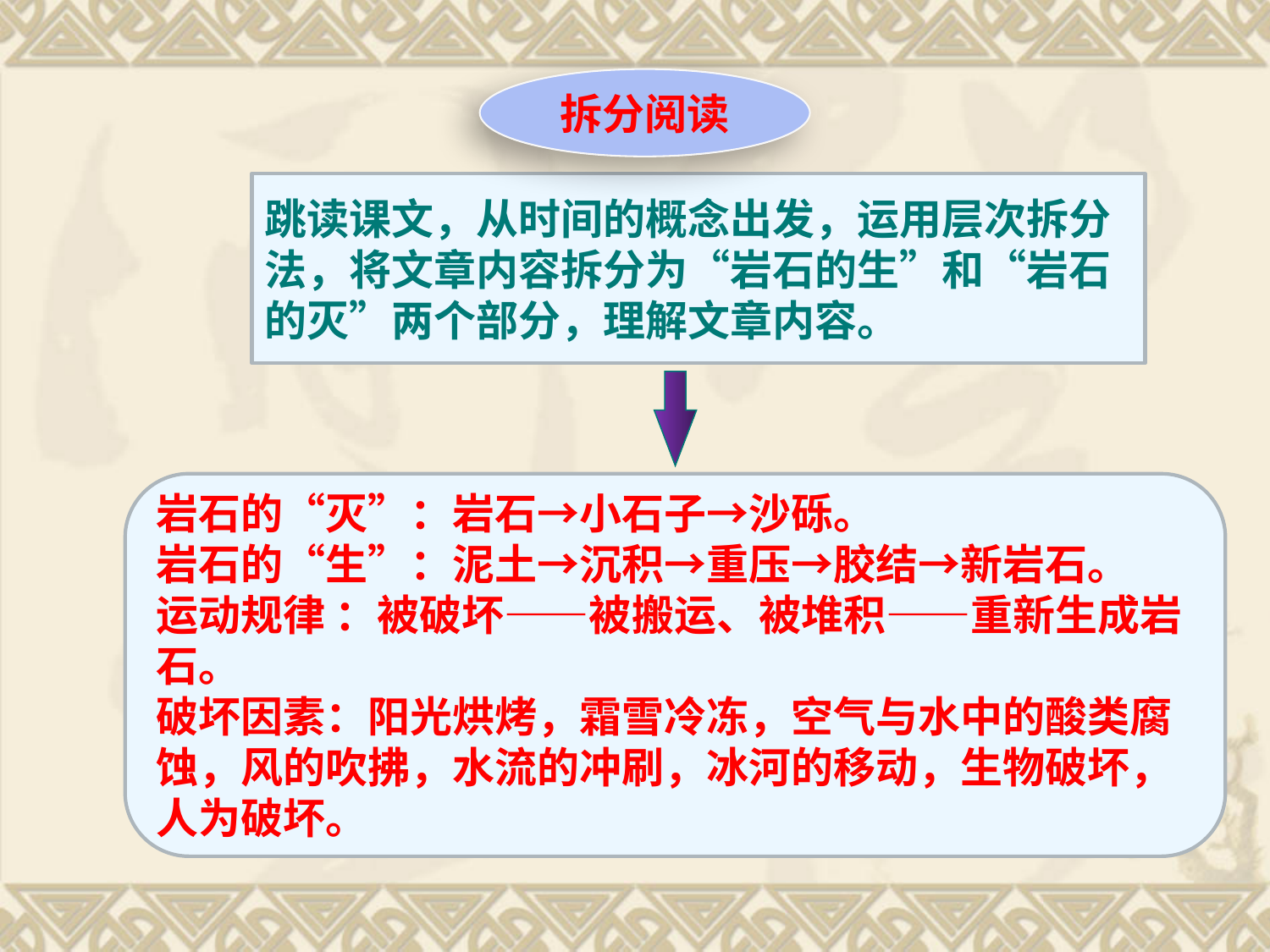

拆分阅读
跳读课文，从时间的概念出发，运用层次拆分法，将文章内容拆分为“岩石的生”和“岩石的灭”两个部分，理解文章内容。

岩石的“灭”：岩石→小石子→沙砾。
岩石的“生”：泥土→沉积→重压→胶结→新岩石。
运动规律 ：被破坏——被搬运、被堆积——重新生成岩石。
破坏因素：阳光烘烤，霜雪冷冻，空气与水中的酸类腐蚀，风的吹拂，水流的冲刷，冰河的移动，生物破坏，人为破坏。